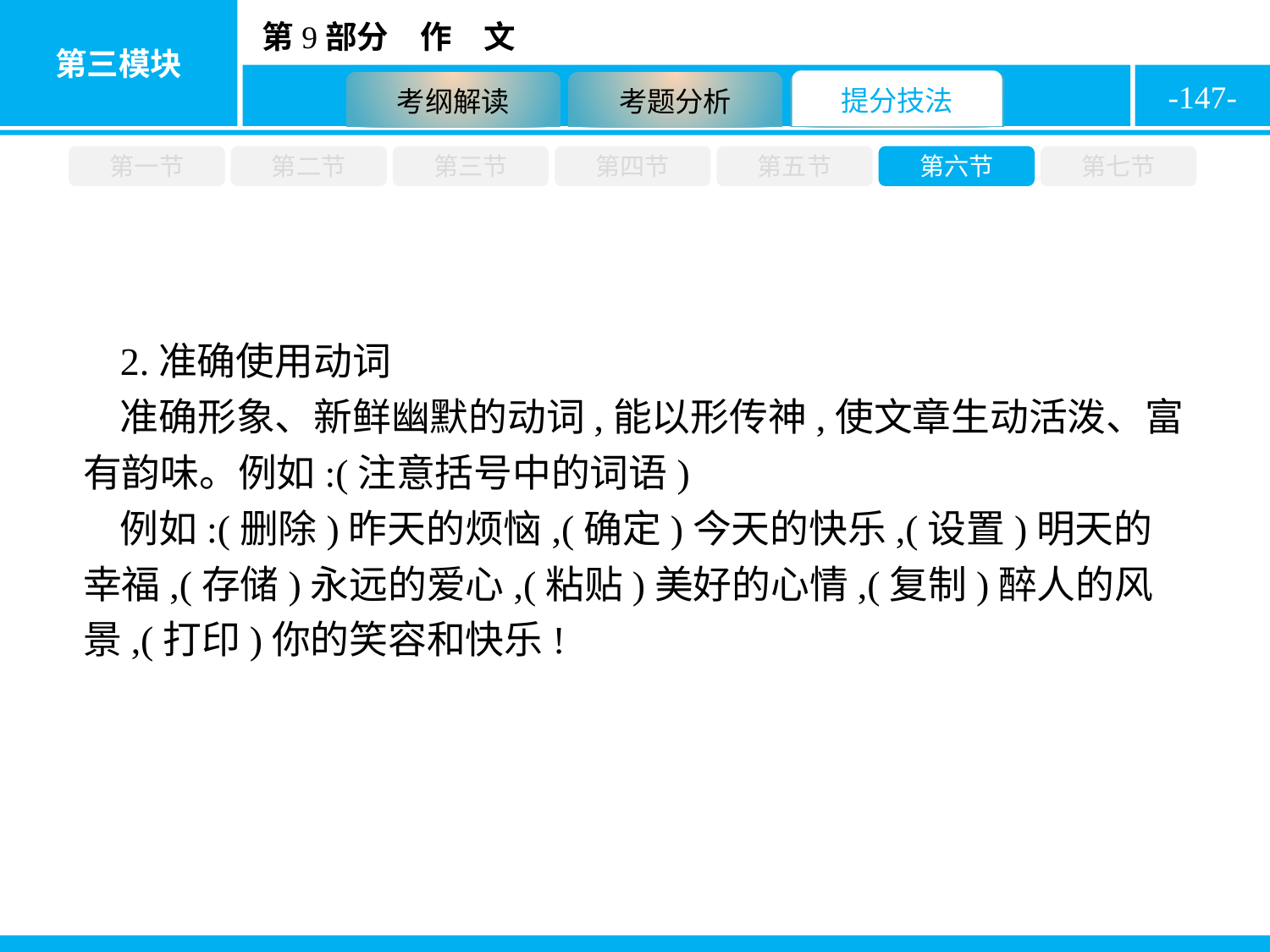

-147-
第一节
第二节
第三节
第四节
第五节
第六节
第七节
2.准确使用动词
准确形象、新鲜幽默的动词,能以形传神,使文章生动活泼、富有韵味。例如:(注意括号中的词语)
例如:(删除)昨天的烦恼,(确定)今天的快乐,(设置)明天的幸福,(存储)永远的爱心,(粘贴)美好的心情,(复制)醉人的风景,(打印)你的笑容和快乐!